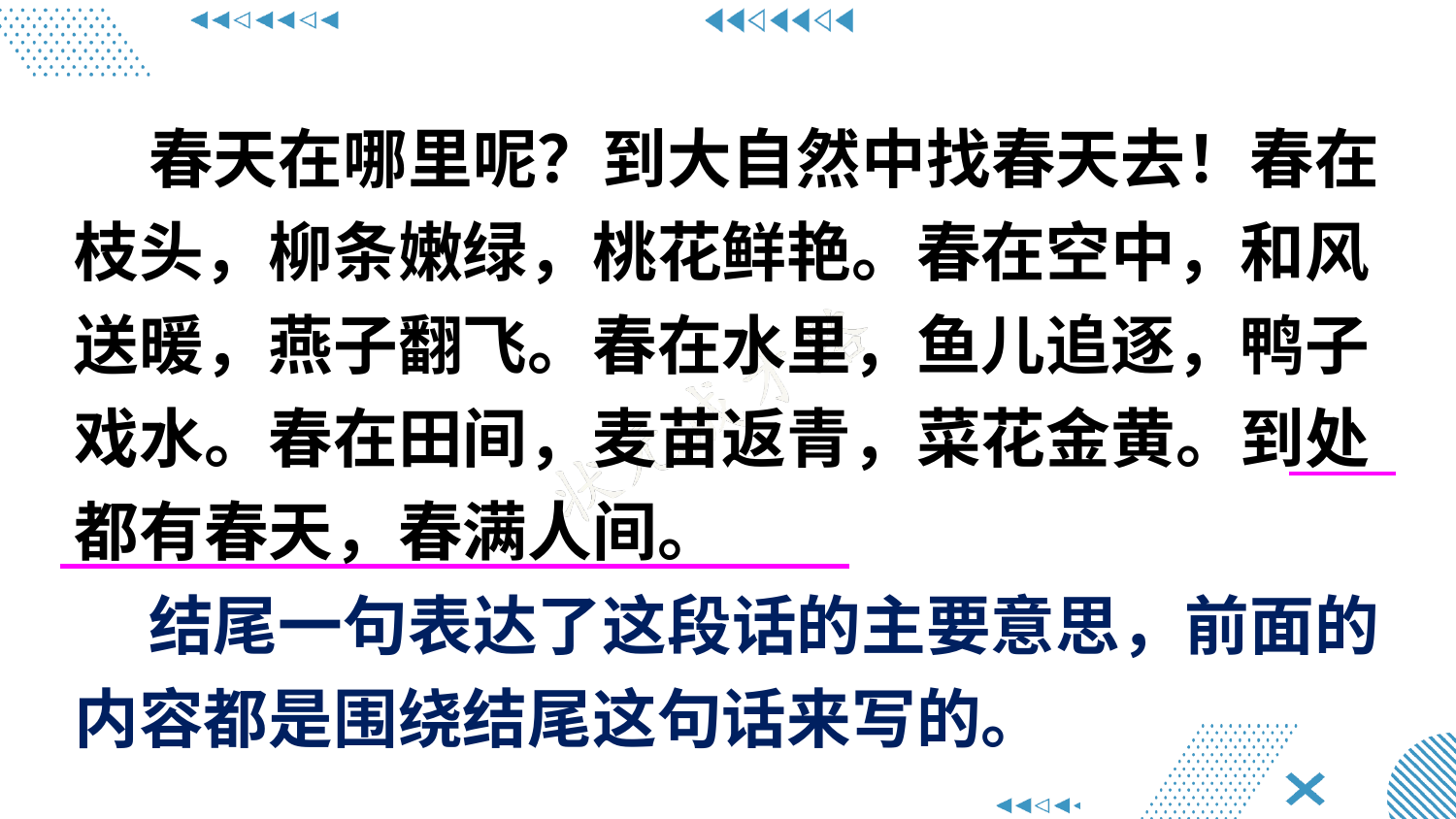

春天在哪里呢？到大自然中找春天去！春在枝头，柳条嫩绿，桃花鲜艳。春在空中，和风送暖，燕子翻飞。春在水里，鱼儿追逐，鸭子戏水。春在田间，麦苗返青，菜花金黄。到处都有春天，春满人间。
    结尾一句表达了这段话的主要意思，前面的内容都是围绕结尾这句话来写的。